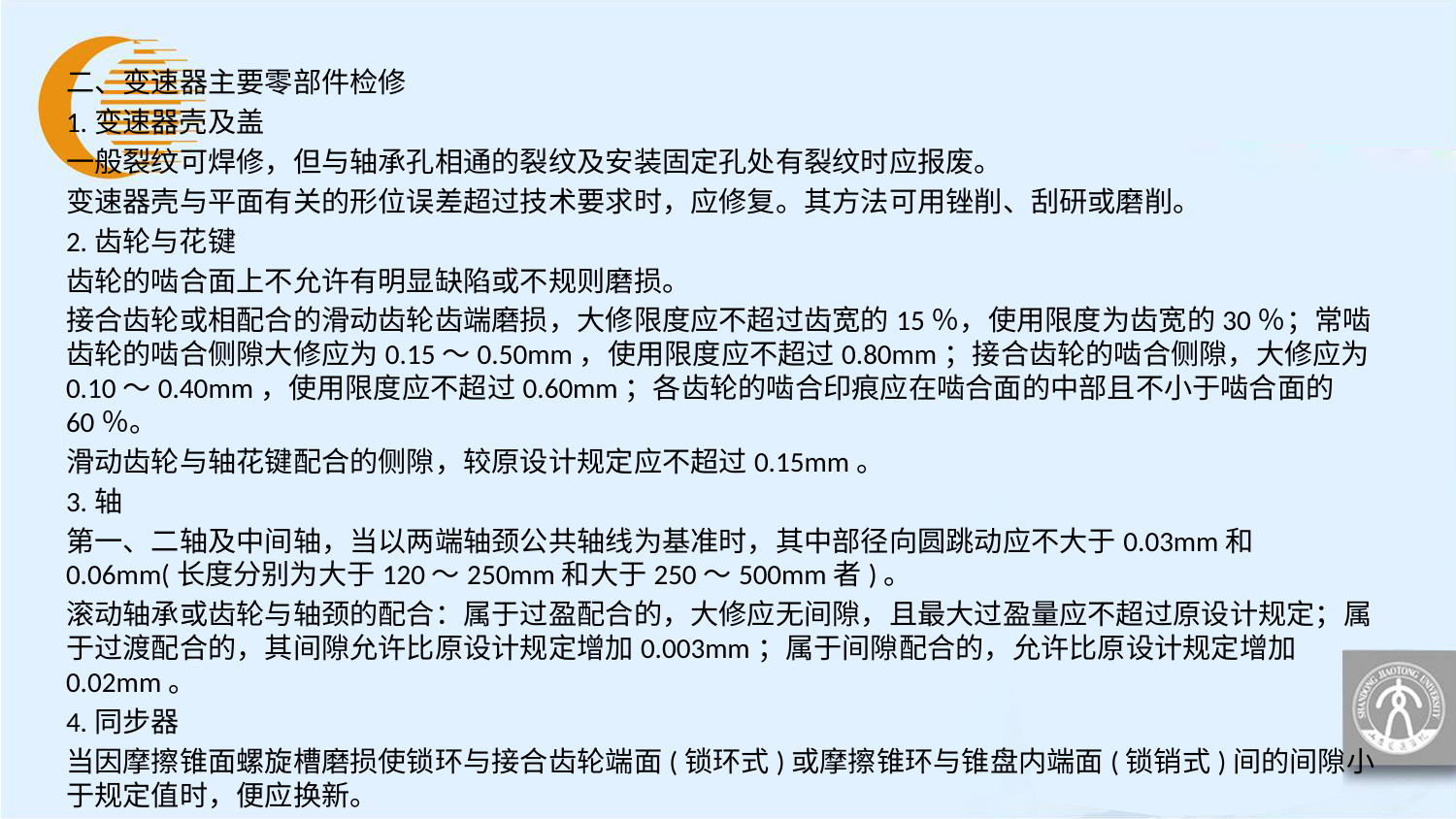

二、变速器主要零部件检修
1.变速器壳及盖
一般裂纹可焊修，但与轴承孔相通的裂纹及安装固定孔处有裂纹时应报废。
变速器壳与平面有关的形位误差超过技术要求时，应修复。其方法可用锉削、刮研或磨削。
2.齿轮与花键
齿轮的啮合面上不允许有明显缺陷或不规则磨损。
接合齿轮或相配合的滑动齿轮齿端磨损，大修限度应不超过齿宽的15％，使用限度为齿宽的30％；常啮齿轮的啮合侧隙大修应为0.15～0.50mm，使用限度应不超过0.80mm；接合齿轮的啮合侧隙，大修应为0.10～0.40mm，使用限度应不超过0.60mm；各齿轮的啮合印痕应在啮合面的中部且不小于啮合面的60％。
滑动齿轮与轴花键配合的侧隙，较原设计规定应不超过0.15mm。
3.轴
第一、二轴及中间轴，当以两端轴颈公共轴线为基准时，其中部径向圆跳动应不大于0.03mm和0.06mm(长度分别为大于120～250mm和大于250～500mm者)。
滚动轴承或齿轮与轴颈的配合：属于过盈配合的，大修应无间隙，且最大过盈量应不超过原设计规定；属于过渡配合的，其间隙允许比原设计规定增加0.003mm；属于间隙配合的，允许比原设计规定增加0.02mm。
4.同步器
当因摩擦锥面螺旋槽磨损使锁环与接合齿轮端面(锁环式)或摩擦锥环与锥盘内端面(锁销式)间的间隙小于规定值时，便应换新。